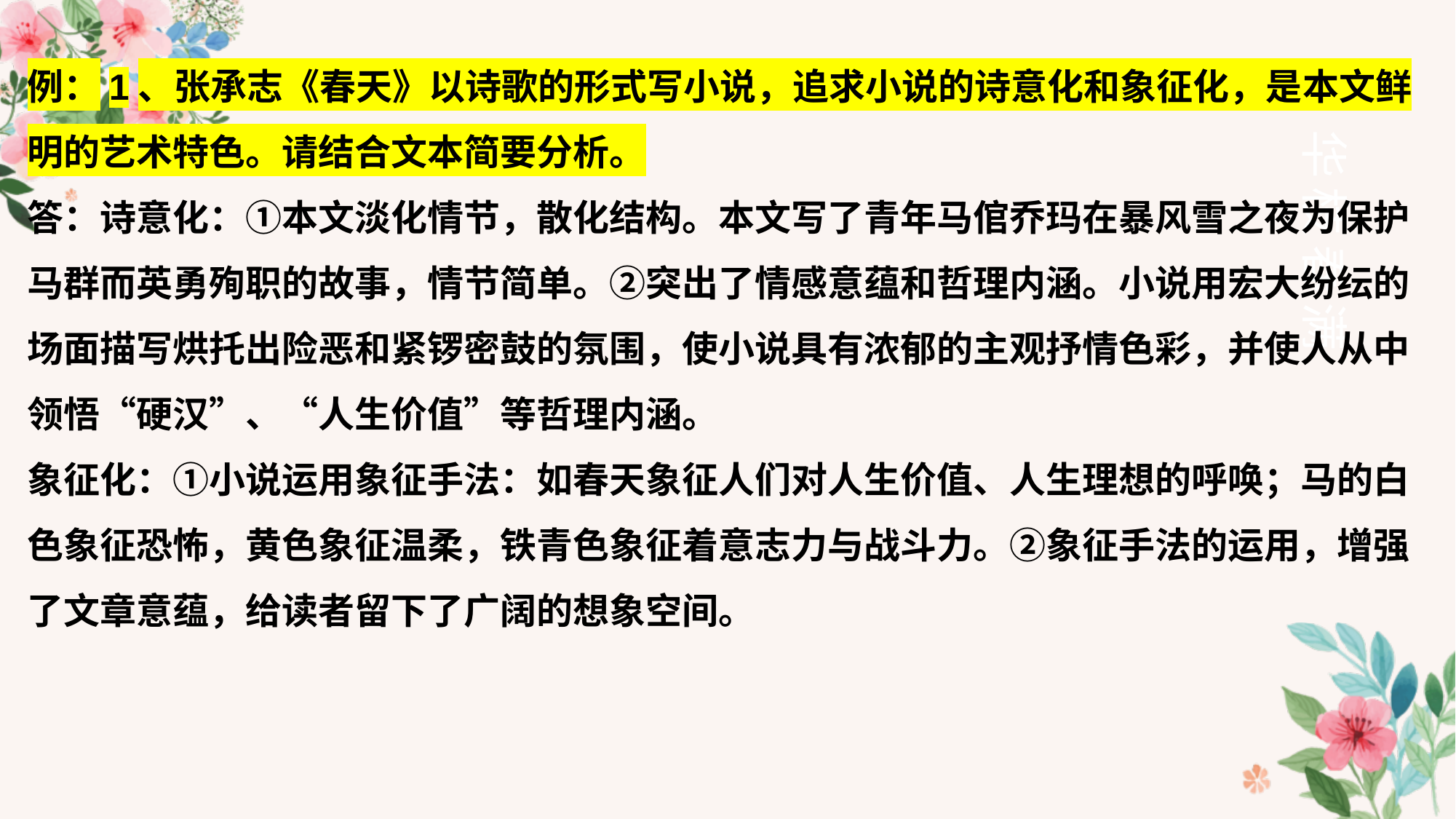

例：1、张承志《春天》以诗歌的形式写小说，追求小说的诗意化和象征化，是本文鲜明的艺术特色。请结合文本简要分析。
答：诗意化：①本文淡化情节，散化结构。本文写了青年马倌乔玛在暴风雪之夜为保护马群而英勇殉职的故事，情节简单。②突出了情感意蕴和哲理内涵。小说用宏大纷纭的场面描写烘托出险恶和紧锣密鼓的氛围，使小说具有浓郁的主观抒情色彩，并使人从中领悟“硬汉”、“人生价值”等哲理内涵。
象征化：①小说运用象征手法：如春天象征人们对人生价值、人生理想的呼唤；马的白色象征恐怖，黄色象征温柔，铁青色象征着意志力与战斗力。②象征手法的运用，增强了文章意蕴，给读者留下了广阔的想象空间。
#
华枝春满